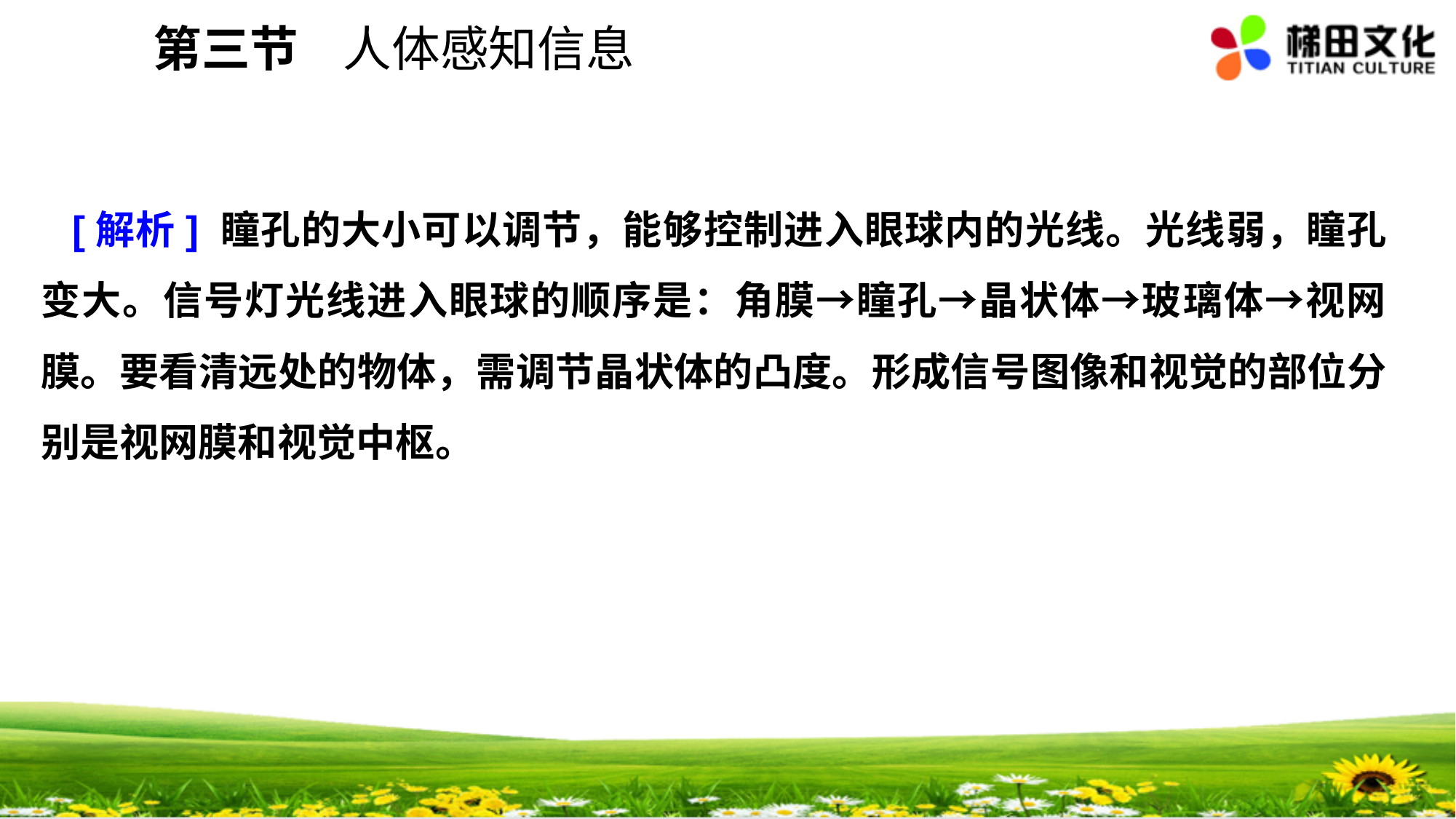

第三节    人体感知信息
[解析] 瞳孔的大小可以调节，能够控制进入眼球内的光线。光线弱，瞳孔变大。信号灯光线进入眼球的顺序是：角膜→瞳孔→晶状体→玻璃体→视网膜。要看清远处的物体，需调节晶状体的凸度。形成信号图像和视觉的部位分别是视网膜和视觉中枢。